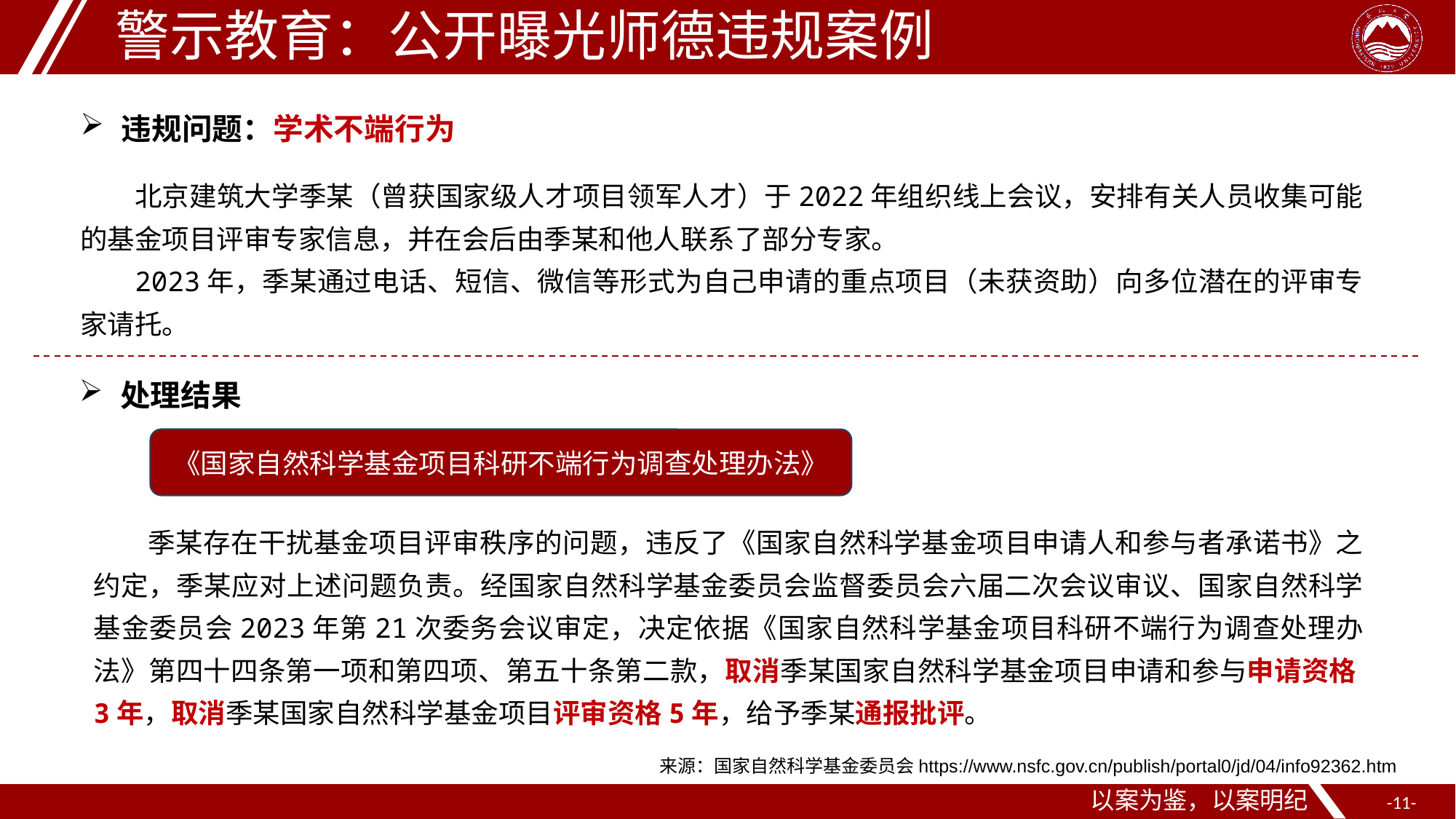

警示教育：公开曝光师德违规案例
违规问题：学术不端行为
北京建筑大学季某（曾获国家级人才项目领军人才）于2022年组织线上会议，安排有关人员收集可能的基金项目评审专家信息，并在会后由季某和他人联系了部分专家。
2023年，季某通过电话、短信、微信等形式为自己申请的重点项目（未获资助）向多位潜在的评审专家请托。
处理结果
《国家自然科学基金项目科研不端行为调查处理办法》
季某存在干扰基金项目评审秩序的问题，违反了《国家自然科学基金项目申请人和参与者承诺书》之约定，季某应对上述问题负责。经国家自然科学基金委员会监督委员会六届二次会议审议、国家自然科学基金委员会2023年第21次委务会议审定，决定依据《国家自然科学基金项目科研不端行为调查处理办法》第四十四条第一项和第四项、第五十条第二款，取消季某国家自然科学基金项目申请和参与申请资格3年，取消季某国家自然科学基金项目评审资格5年，给予季某通报批评。
来源：国家自然科学基金委员会https://www.nsfc.gov.cn/publish/portal0/jd/04/info92362.htm
以案为鉴，以案明纪
-11-